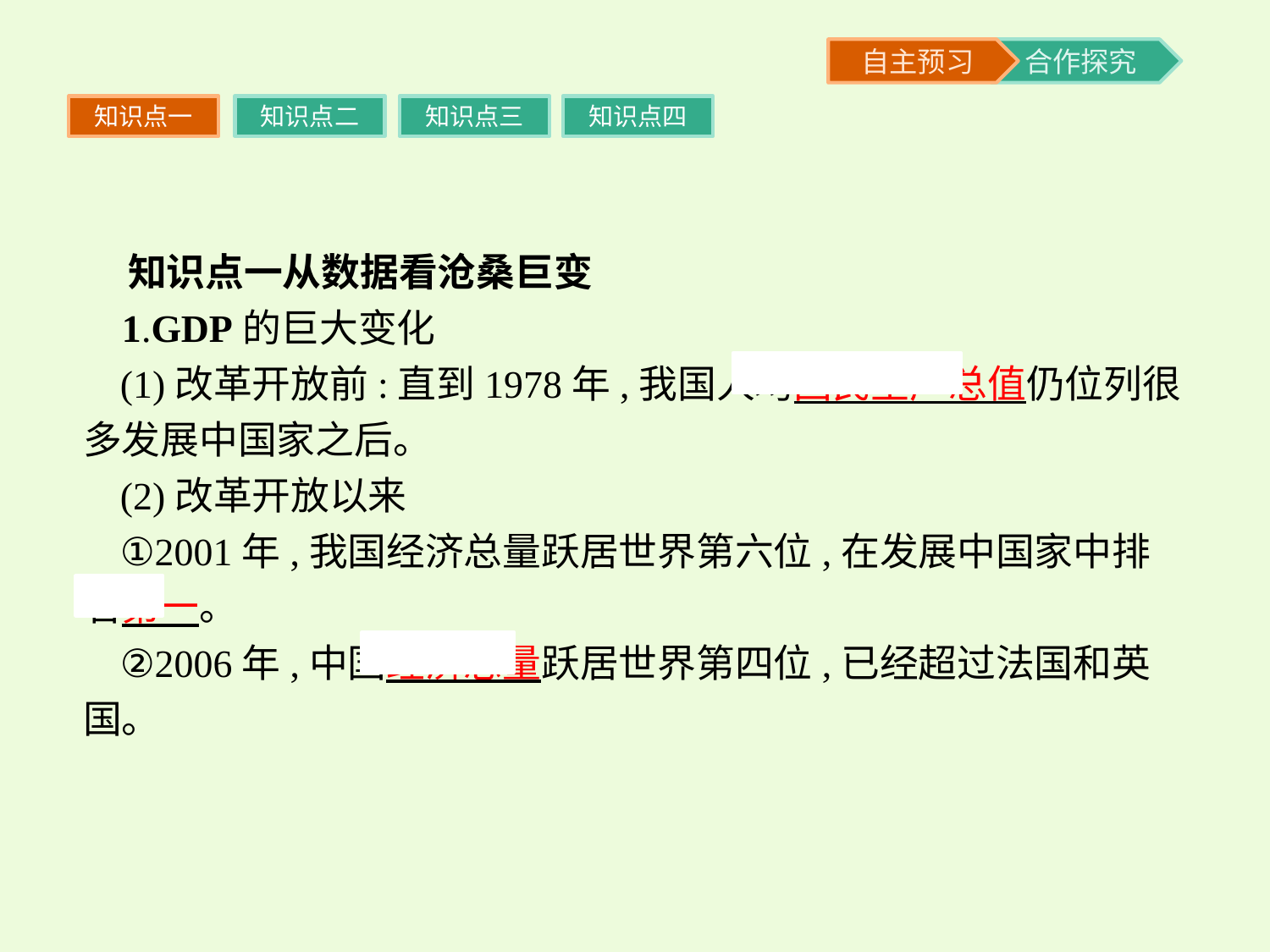

知识点一
知识点二
知识点三
知识点四
    知识点一从数据看沧桑巨变
    1.GDP的巨大变化
(1)改革开放前:直到1978年,我国人均国民生产总值仍位列很多发展中国家之后。
(2)改革开放以来
①2001年,我国经济总量跃居世界第六位,在发展中国家中排名第一。
②2006年,中国经济总量跃居世界第四位,已经超过法国和英国。